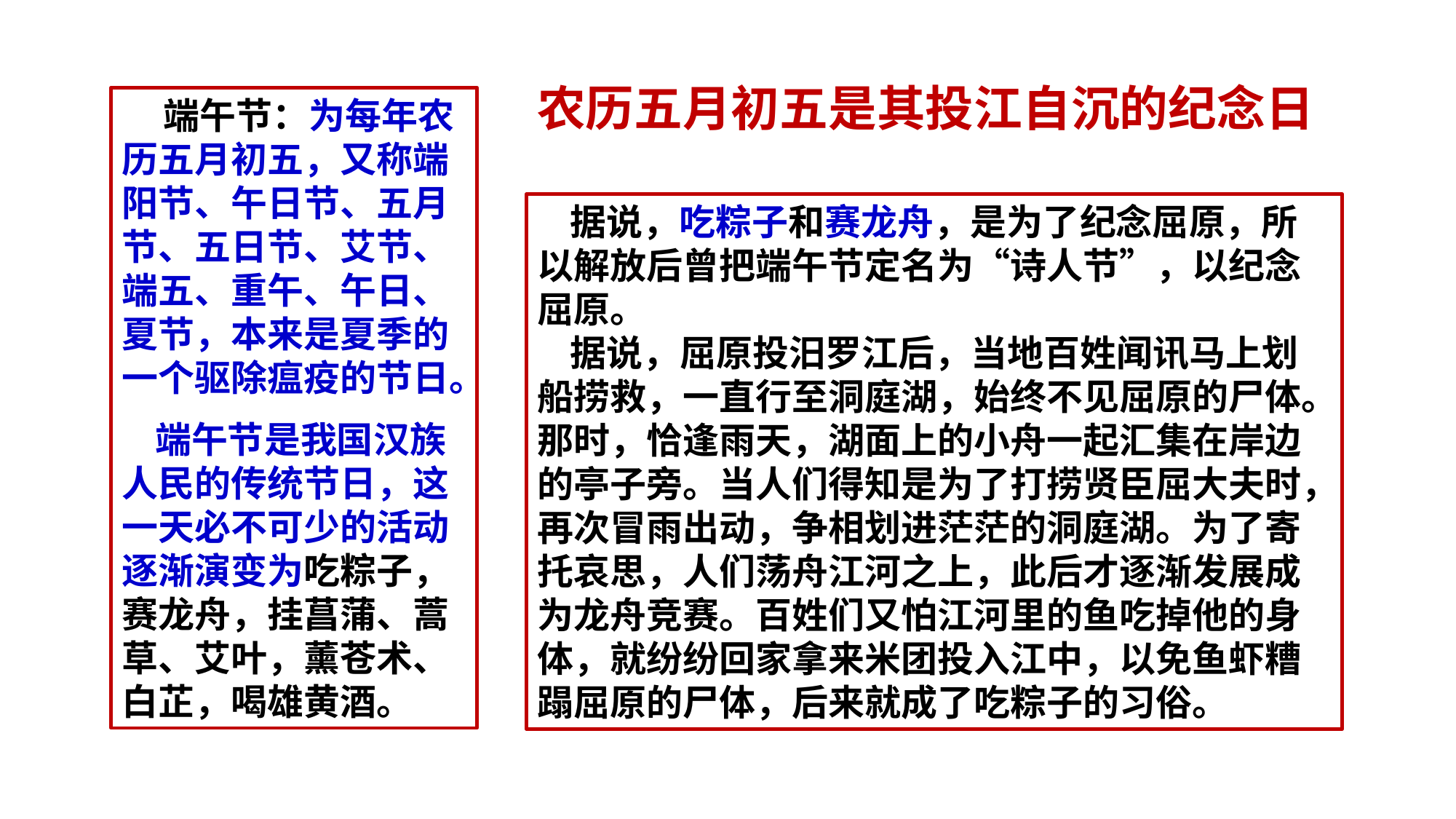

农历五月初五是其投江自沉的纪念日
    端午节：为每年农历五月初五，又称端阳节、午日节、五月节、五日节、艾节、端五、重午、午日、夏节，本来是夏季的一个驱除瘟疫的节日。
   端午节是我国汉族人民的传统节日，这一天必不可少的活动逐渐演变为吃粽子，赛龙舟，挂菖蒲、蒿草、艾叶，薰苍术、白芷，喝雄黄酒。
   据说，吃粽子和赛龙舟，是为了纪念屈原，所以解放后曾把端午节定名为“诗人节”，以纪念屈原。
   据说，屈原投汨罗江后，当地百姓闻讯马上划船捞救，一直行至洞庭湖，始终不见屈原的尸体。那时，恰逢雨天，湖面上的小舟一起汇集在岸边的亭子旁。当人们得知是为了打捞贤臣屈大夫时，再次冒雨出动，争相划进茫茫的洞庭湖。为了寄托哀思，人们荡舟江河之上，此后才逐渐发展成为龙舟竞赛。百姓们又怕江河里的鱼吃掉他的身体，就纷纷回家拿来米团投入江中，以免鱼虾糟蹋屈原的尸体，后来就成了吃粽子的习俗。